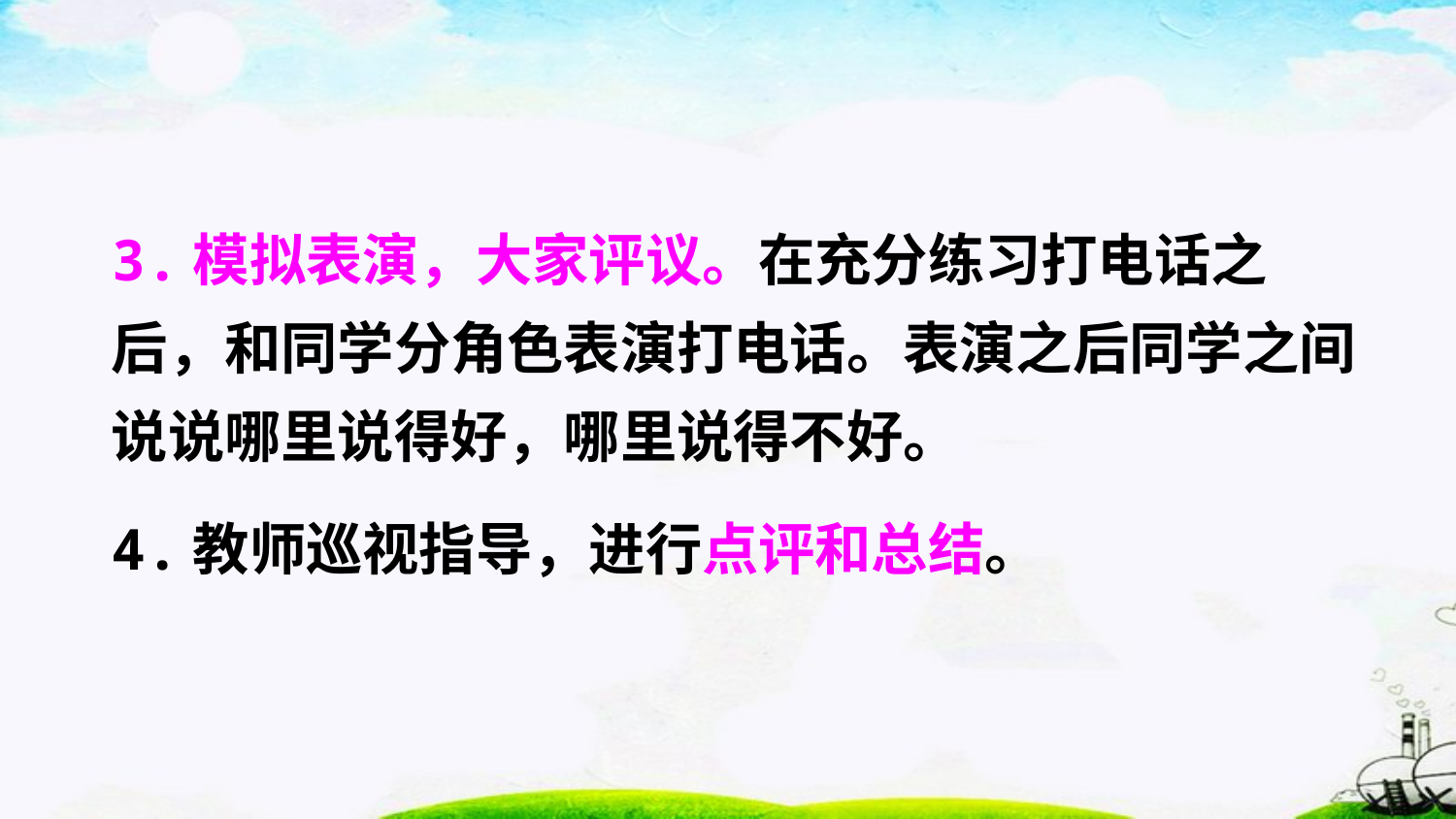

3.模拟表演，大家评议。在充分练习打电话之后，和同学分角色表演打电话。表演之后同学之间说说哪里说得好，哪里说得不好。
4.教师巡视指导，进行点评和总结。